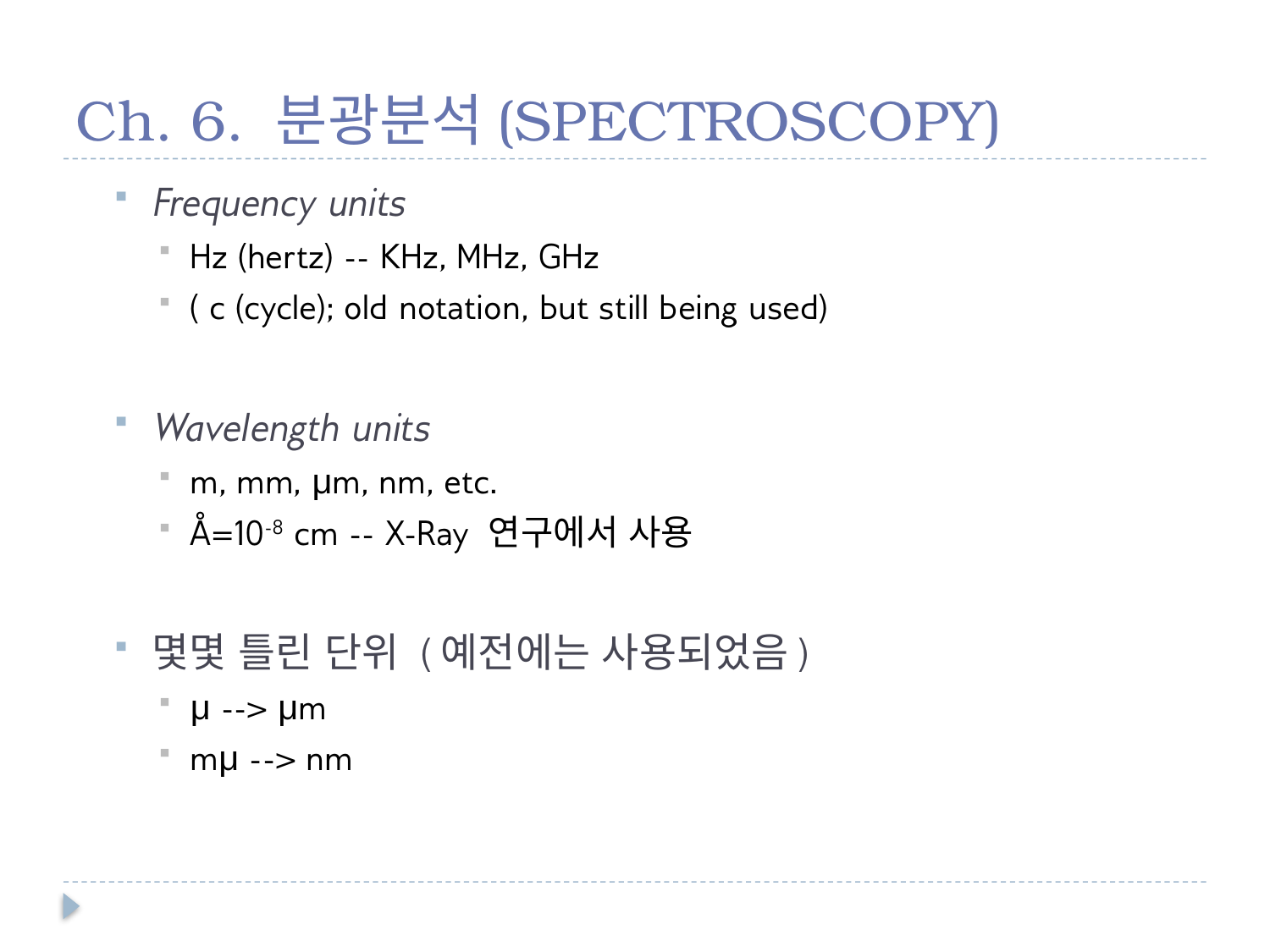

# Ch. 6. 분광분석(SPECTROSCOPY)
Frequency units
Hz (hertz) -- KHz, MHz, GHz
( c (cycle); old notation, but still being used)

Wavelength units
m, mm, μm, nm, etc.
Å=10-8 cm -- X-Ray 연구에서 사용

몇몇 틀린 단위 (예전에는 사용되었음)
μ --> μm
mμ --> nm